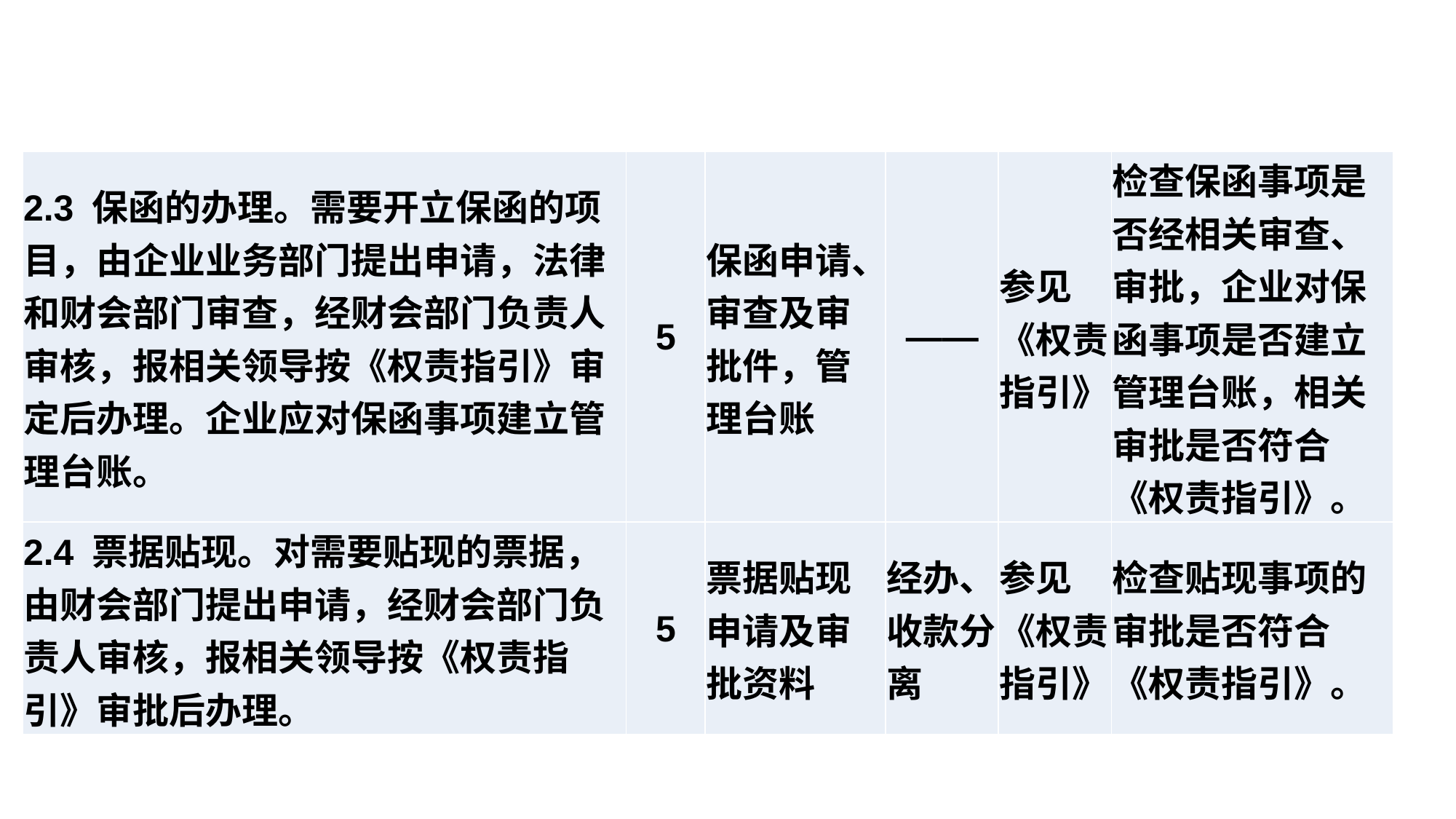

| 2.3 保函的办理。需要开立保函的项目，由企业业务部门提出申请，法律和财会部门审查，经财会部门负责人审核，报相关领导按《权责指引》审定后办理。企业应对保函事项建立管理台账。 | 5 | 保函申请、审查及审批件，管理台账 | —— | 参见《权责指引》 | 检查保函事项是否经相关审查、审批，企业对保函事项是否建立管理台账，相关审批是否符合《权责指引》。 |
| --- | --- | --- | --- | --- | --- |
| 2.4 票据贴现。对需要贴现的票据，由财会部门提出申请，经财会部门负责人审核，报相关领导按《权责指引》审批后办理。 | 5 | 票据贴现申请及审批资料 | 经办、收款分离 | 参见《权责指引》 | 检查贴现事项的审批是否符合《权责指引》。 |